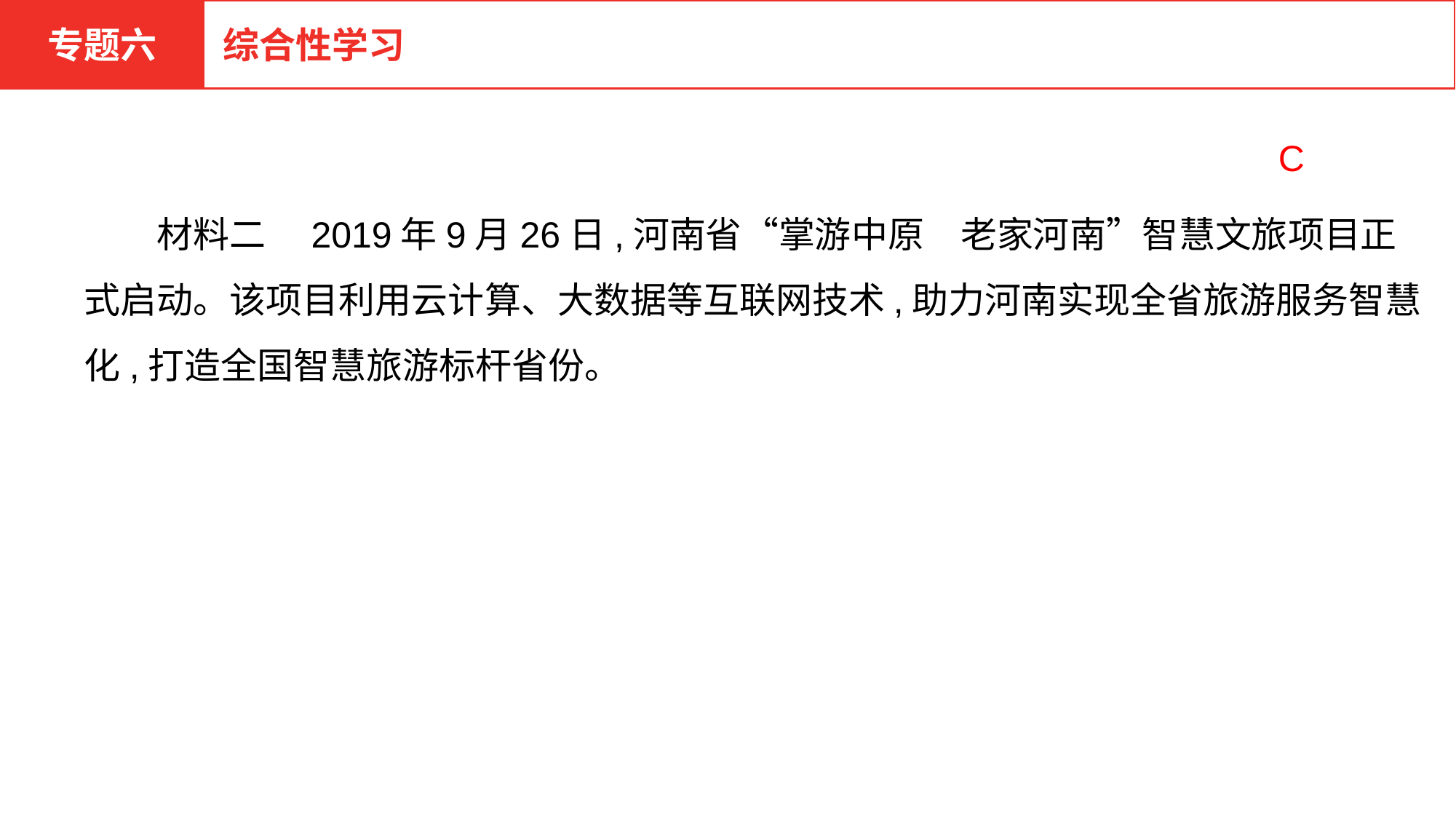

专题六
综合性学习
C
　　材料二　2019年9月26日,河南省“掌游中原　老家河南”智慧文旅项目正式启动。该项目利用云计算、大数据等互联网技术,助力河南实现全省旅游服务智慧化,打造全国智慧旅游标杆省份。